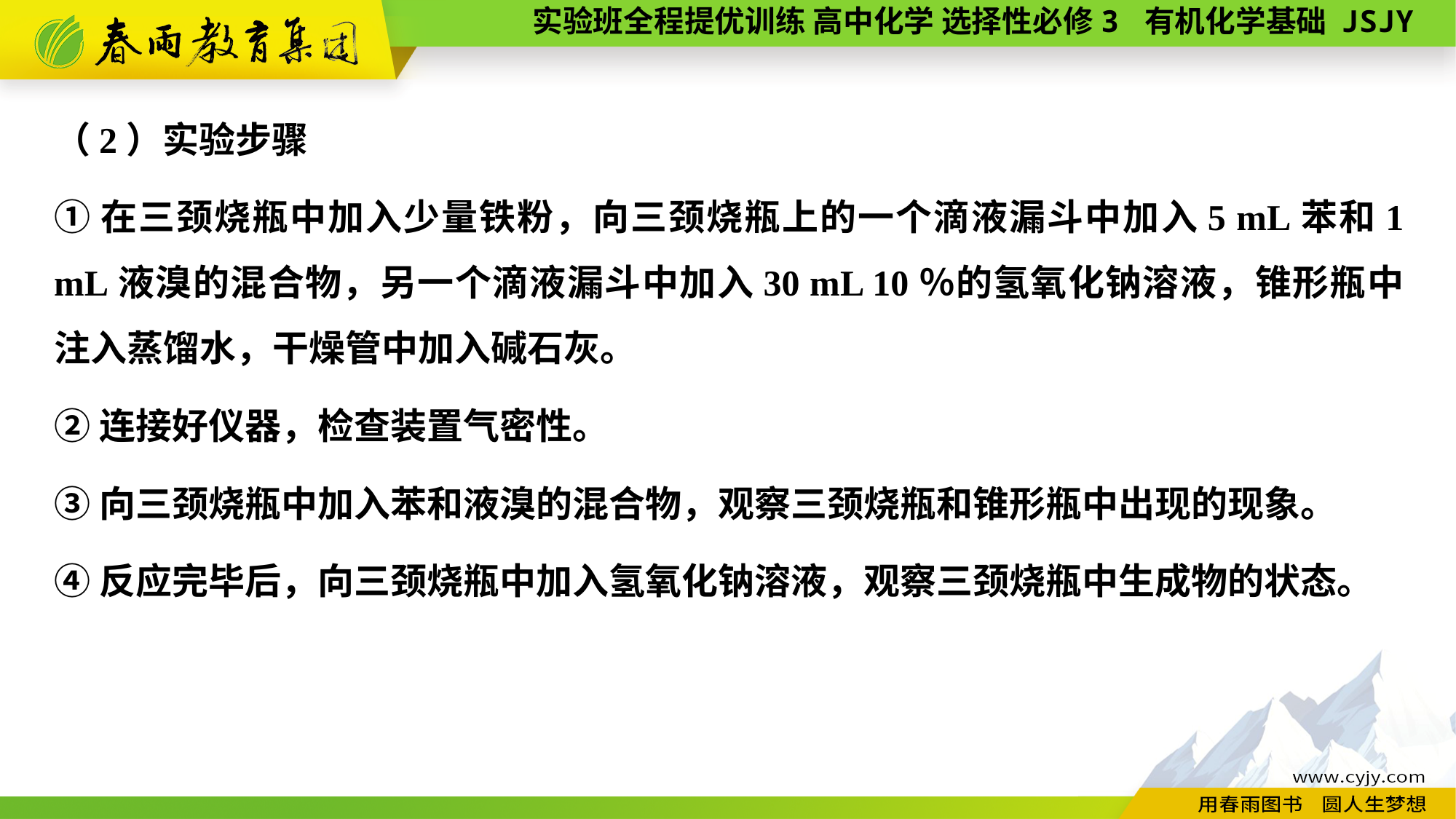

（2）实验步骤
①在三颈烧瓶中加入少量铁粉，向三颈烧瓶上的一个滴液漏斗中加入5 mL苯和1 mL液溴的混合物，另一个滴液漏斗中加入30 mL 10％的氢氧化钠溶液，锥形瓶中注入蒸馏水，干燥管中加入碱石灰。
②连接好仪器，检查装置气密性。
③向三颈烧瓶中加入苯和液溴的混合物，观察三颈烧瓶和锥形瓶中出现的现象。
④反应完毕后，向三颈烧瓶中加入氢氧化钠溶液，观察三颈烧瓶中生成物的状态。